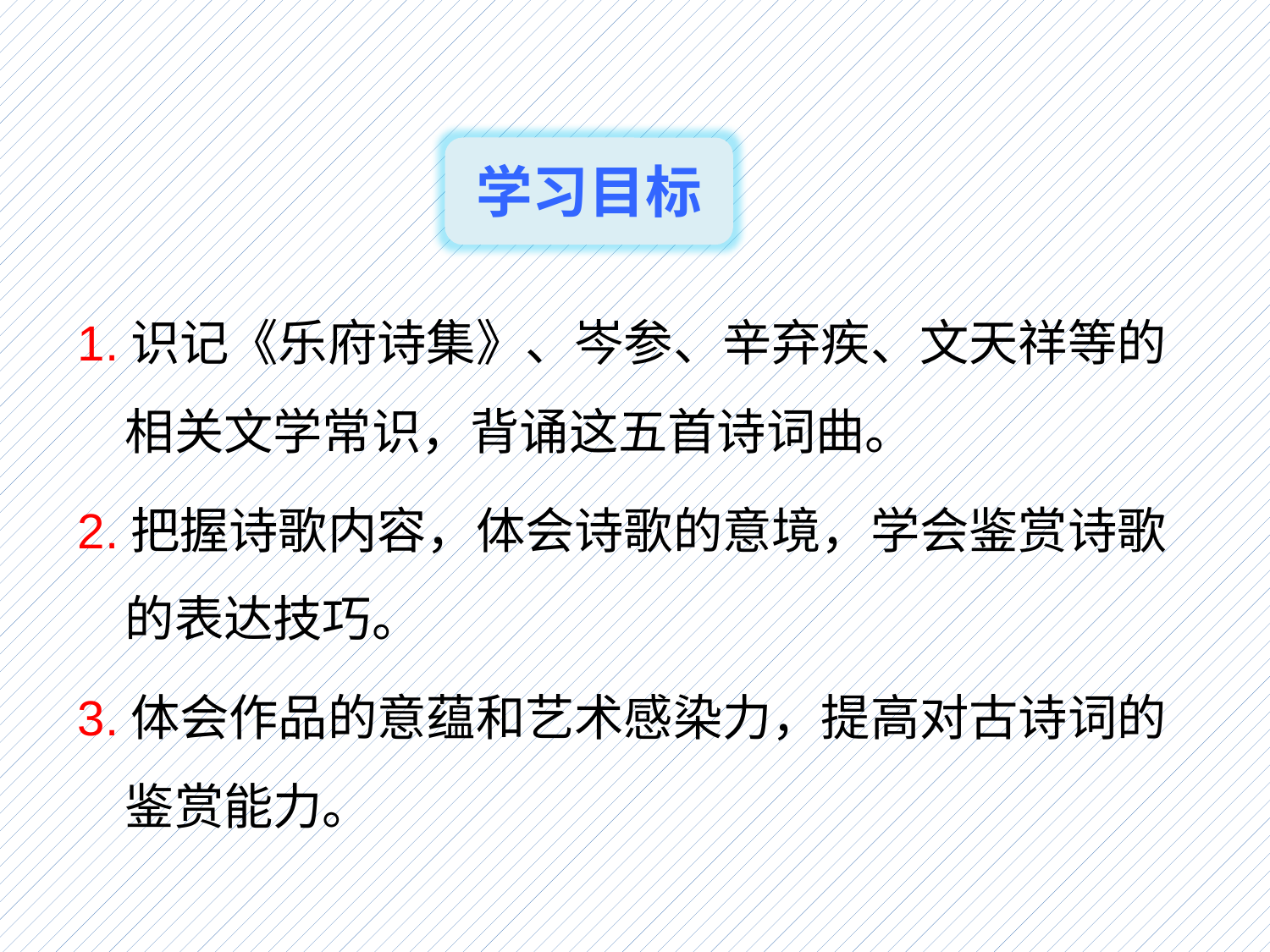

学习目标
1.识记《乐府诗集》、岑参、辛弃疾、文天祥等的相关文学常识，背诵这五首诗词曲。
2.把握诗歌内容，体会诗歌的意境，学会鉴赏诗歌的表达技巧。
3.体会作品的意蕴和艺术感染力，提高对古诗词的鉴赏能力。